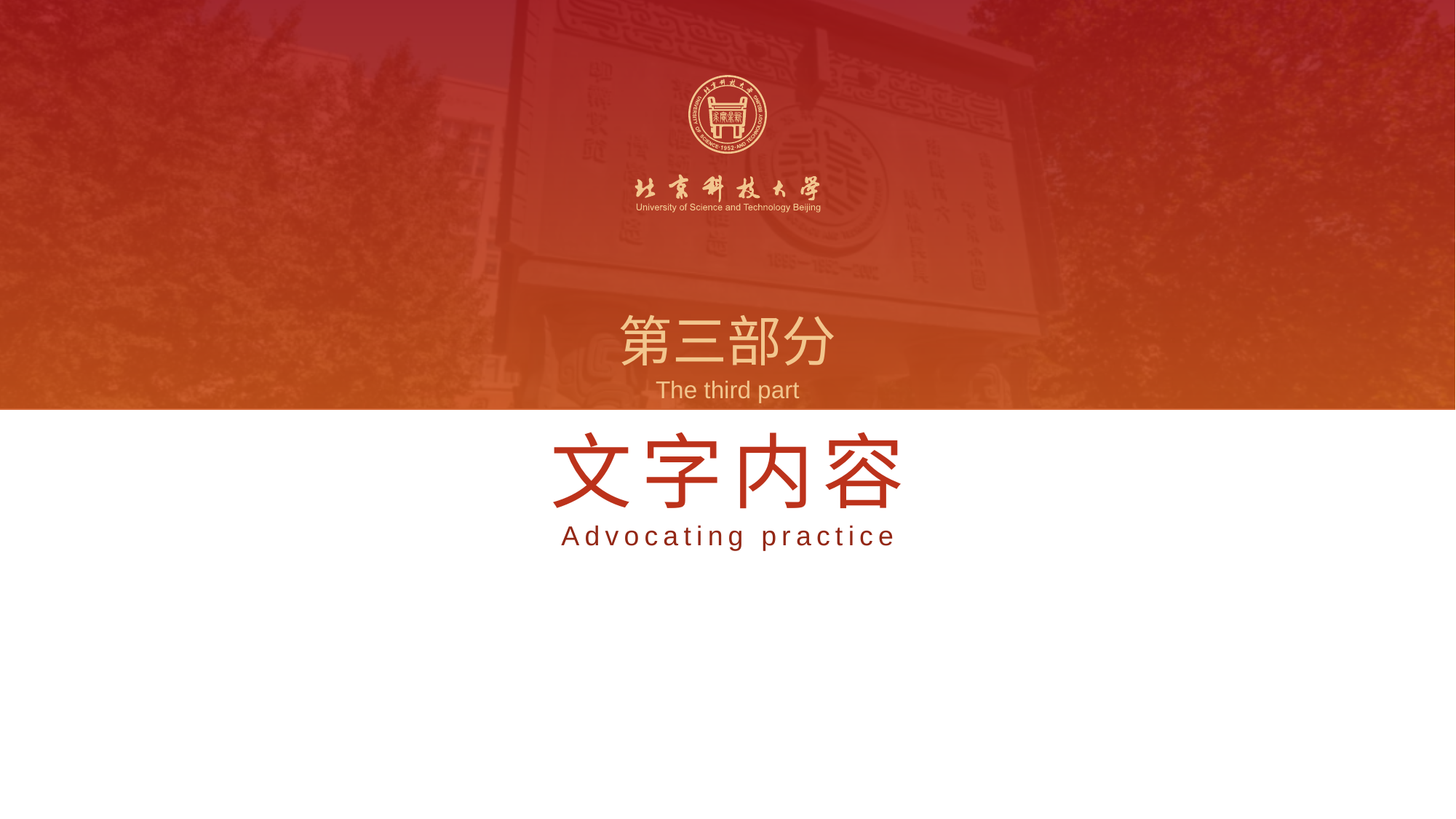

第三部分
The third part
文字内容
Advocating practice